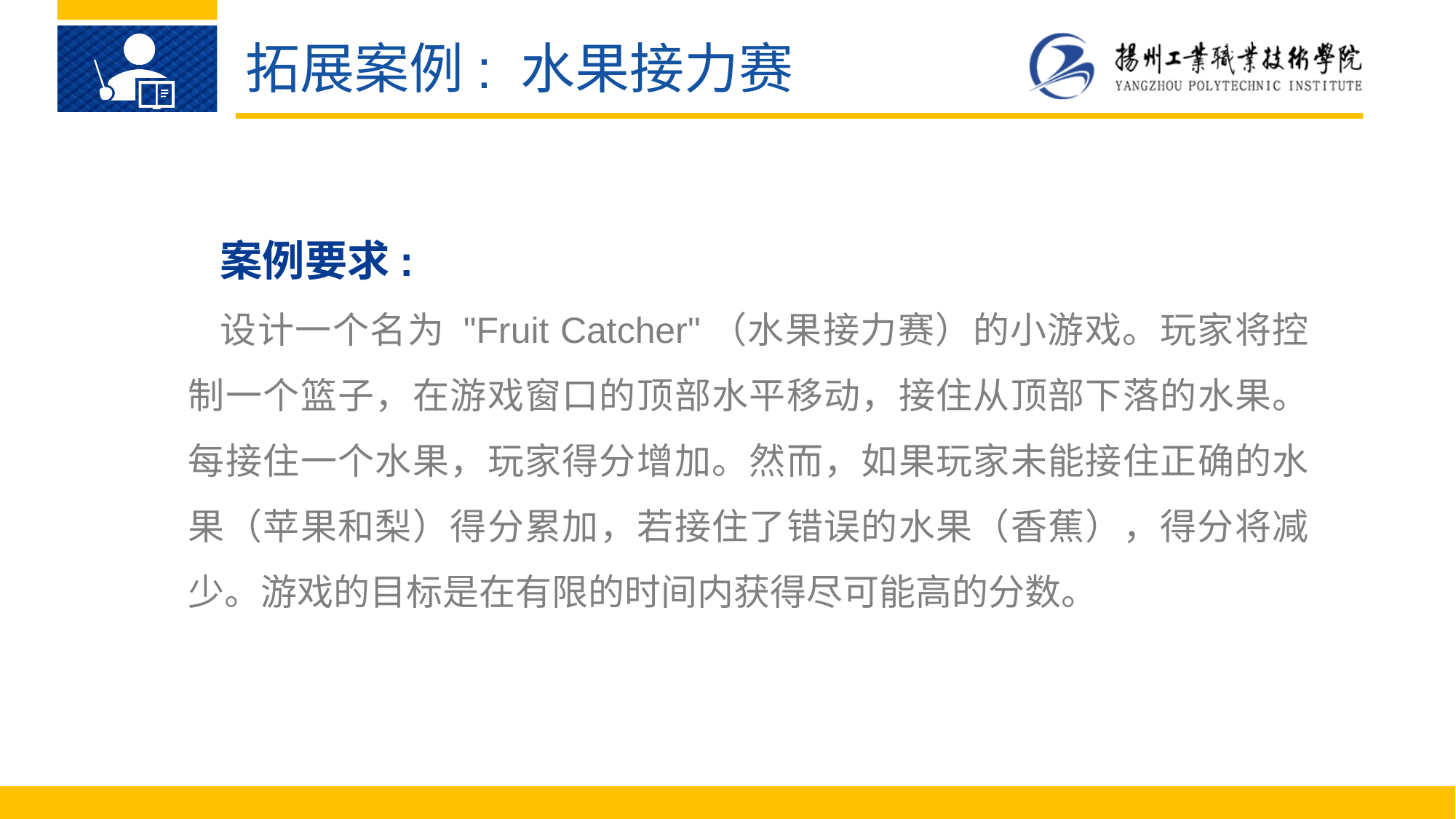

拓展案例: 水果接力赛
案例要求:
设计一个名为 "Fruit Catcher"（水果接力赛）的小游戏。玩家将控制一个篮子，在游戏窗口的顶部水平移动，接住从顶部下落的水果。每接住一个水果，玩家得分增加。然而，如果玩家未能接住正确的水果（苹果和梨）得分累加，若接住了错误的水果（香蕉），得分将减少。游戏的目标是在有限的时间内获得尽可能高的分数。